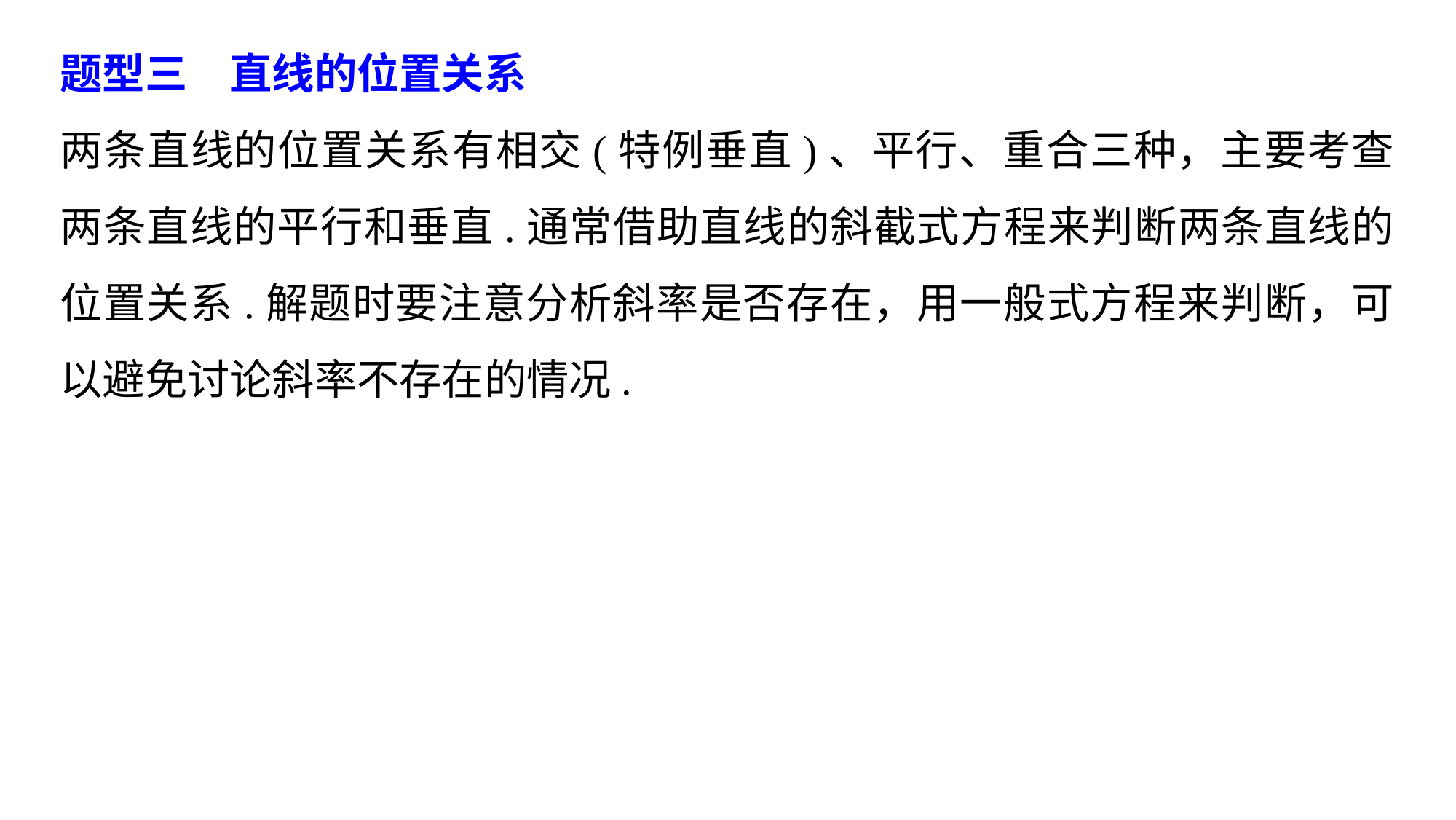

题型三　直线的位置关系
两条直线的位置关系有相交(特例垂直)、平行、重合三种，主要考查两条直线的平行和垂直.通常借助直线的斜截式方程来判断两条直线的位置关系.解题时要注意分析斜率是否存在，用一般式方程来判断，可以避免讨论斜率不存在的情况.